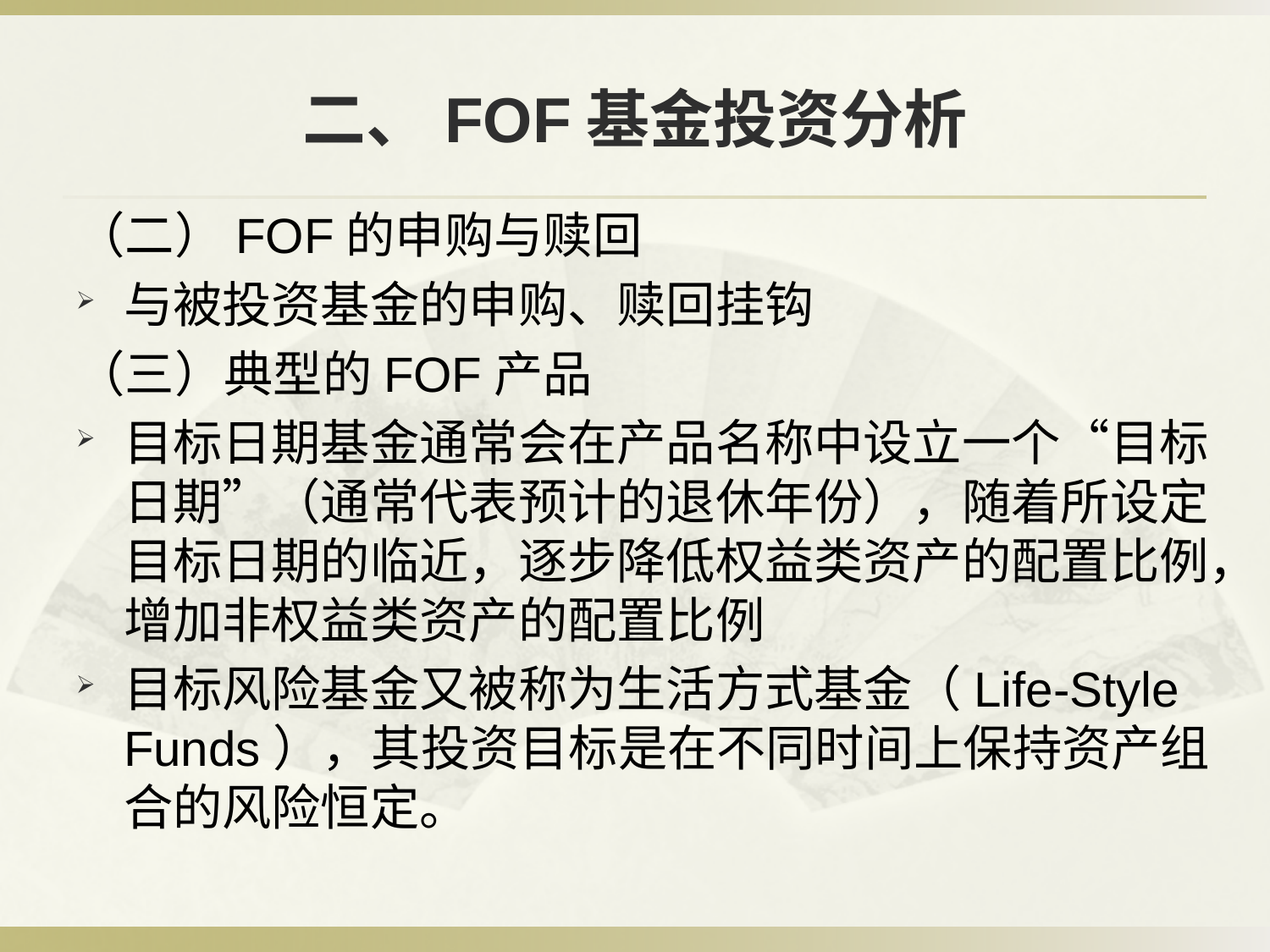

# 二、FOF基金投资分析
（二）FOF的申购与赎回
与被投资基金的申购、赎回挂钩
（三）典型的FOF产品
目标日期基金通常会在产品名称中设立一个“目标日期”（通常代表预计的退休年份），随着所设定目标日期的临近，逐步降低权益类资产的配置比例，增加非权益类资产的配置比例
目标风险基金又被称为生活方式基金（Life-Style Funds），其投资目标是在不同时间上保持资产组合的风险恒定。